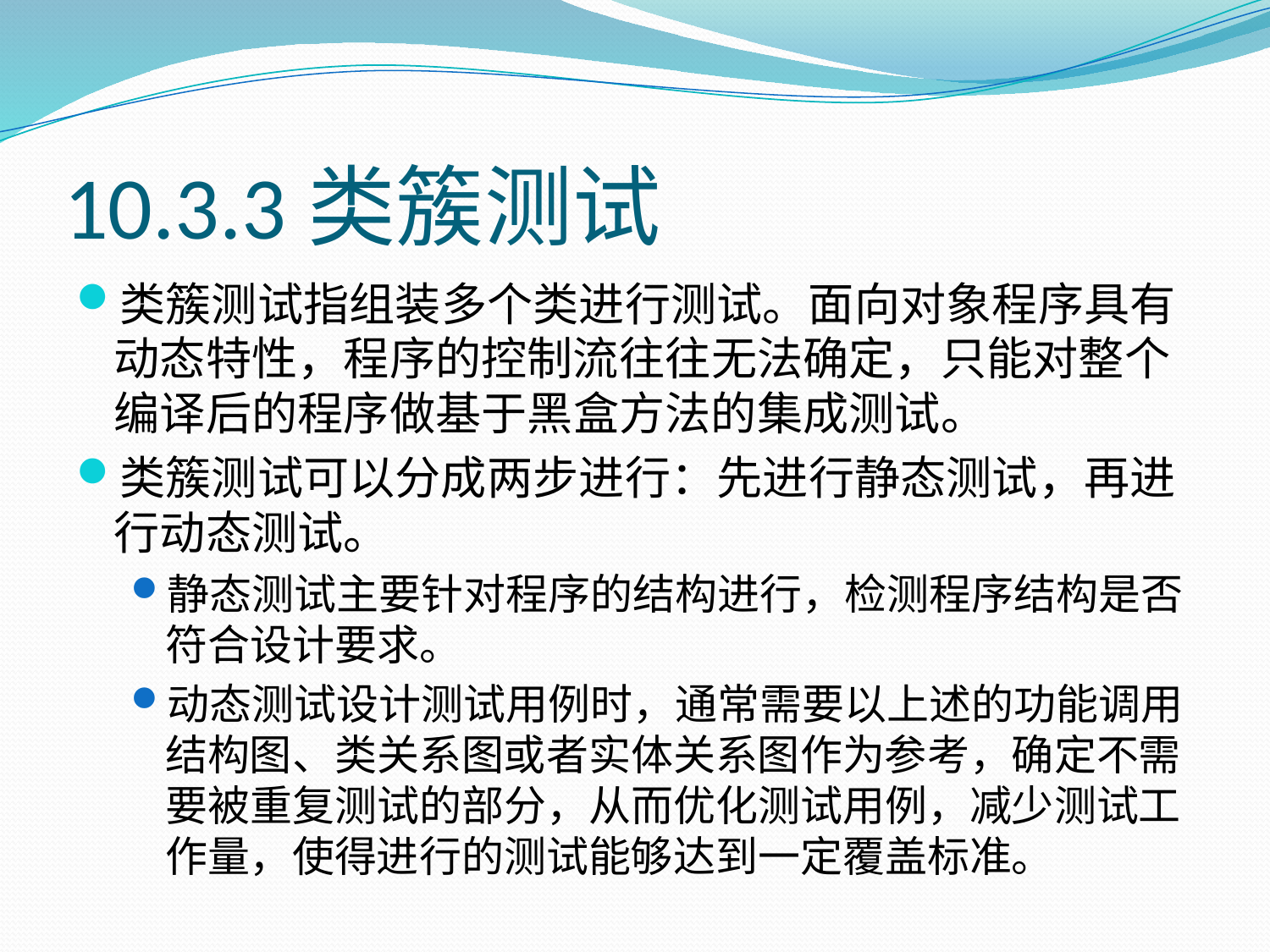

# 10.3.3类簇测试
类簇测试指组装多个类进行测试。面向对象程序具有动态特性，程序的控制流往往无法确定，只能对整个编译后的程序做基于黑盒方法的集成测试。
类簇测试可以分成两步进行：先进行静态测试，再进行动态测试。
静态测试主要针对程序的结构进行，检测程序结构是否符合设计要求。
动态测试设计测试用例时，通常需要以上述的功能调用结构图、类关系图或者实体关系图作为参考，确定不需要被重复测试的部分，从而优化测试用例，减少测试工作量，使得进行的测试能够达到一定覆盖标准。